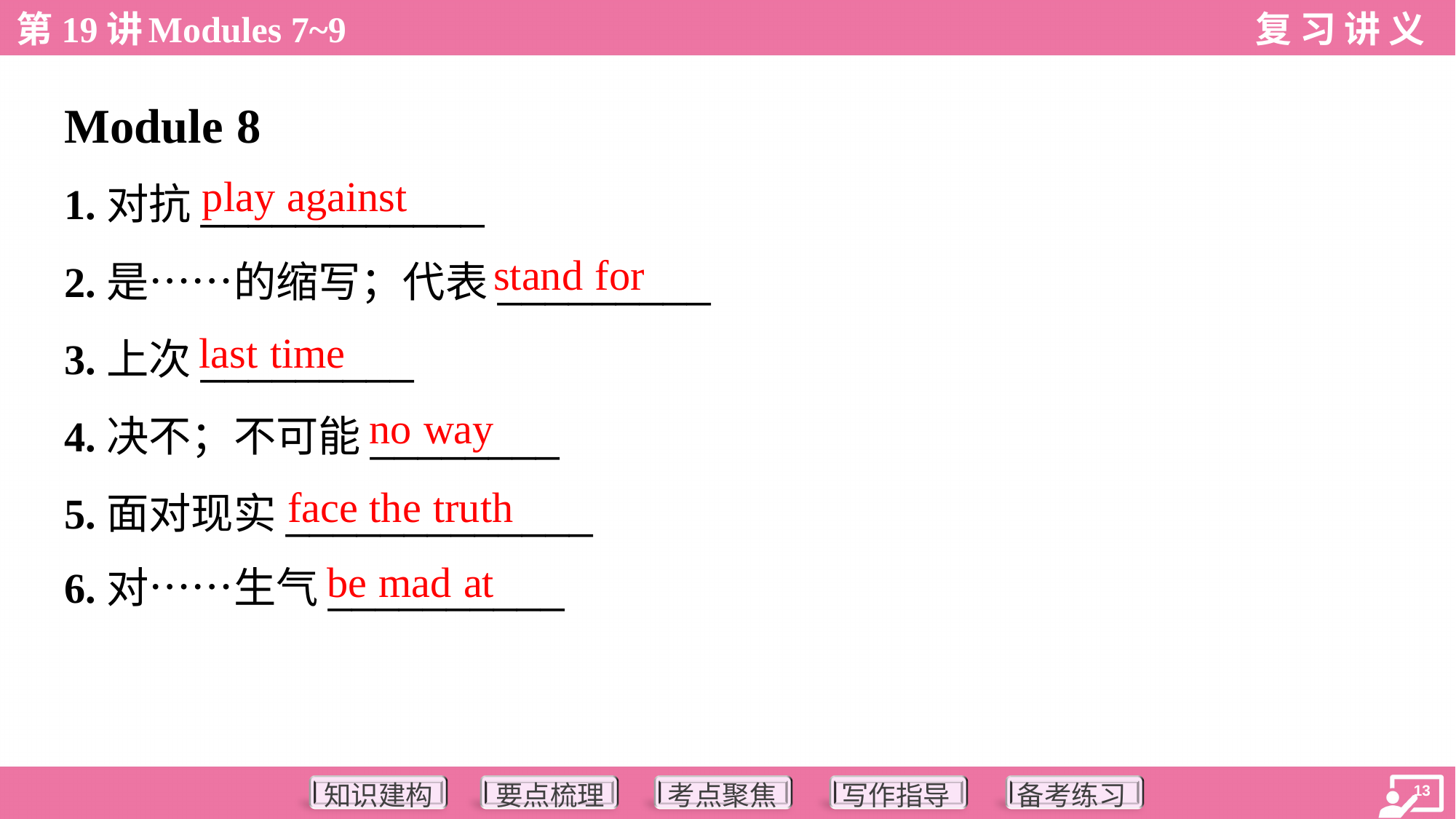

Module 8
play against
1.对抗____________
2.是……的缩写；代表_________
3.上次_________
4.决不；不可能________
5.面对现实_____________
6.对……生气__________
stand for
last time
no way
face the truth
be mad at